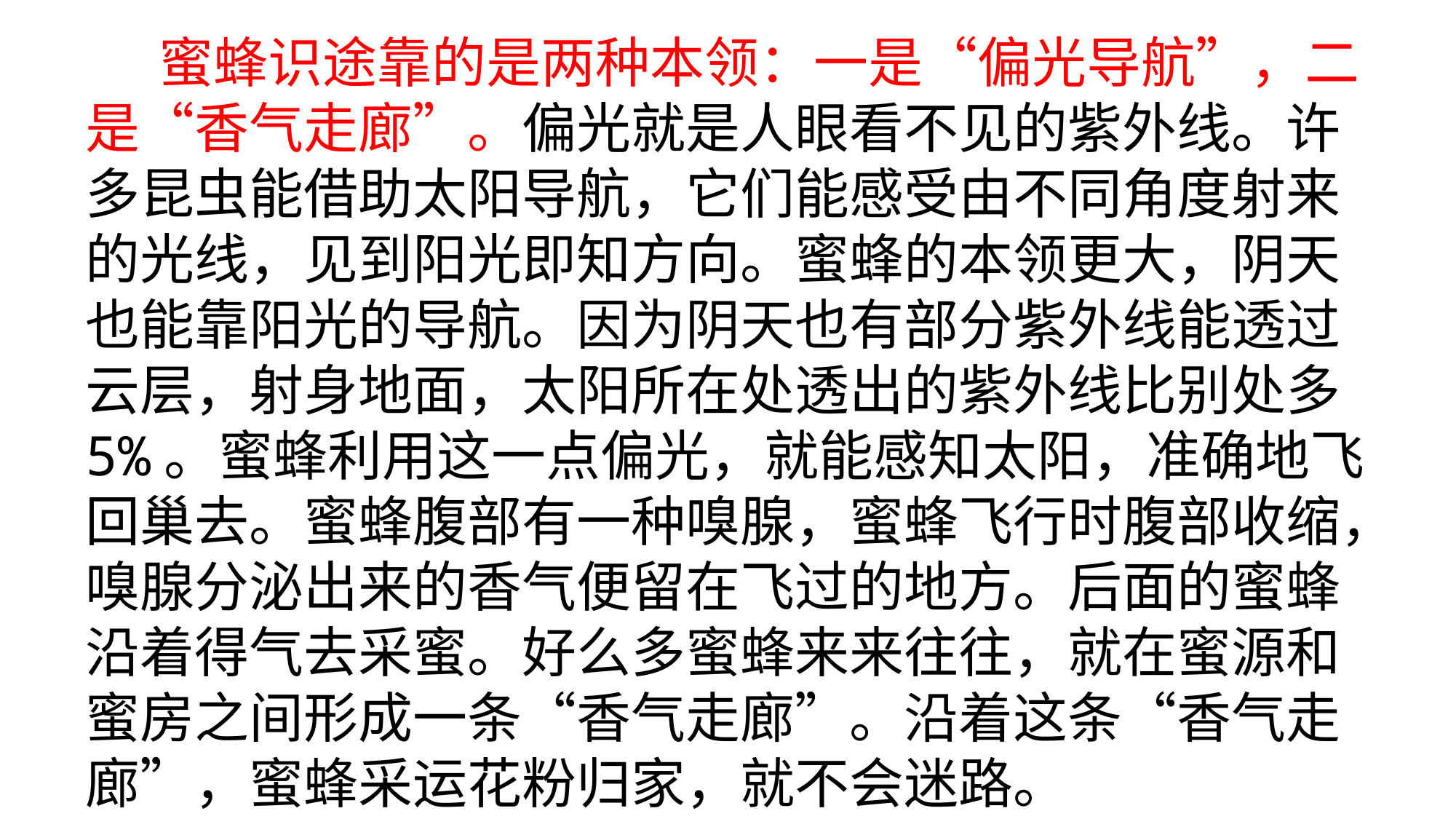

蜜蜂识途靠的是两种本领：一是“偏光导航”，二是“香气走廊”。偏光就是人眼看不见的紫外线。许多昆虫能借助太阳导航，它们能感受由不同角度射来的光线，见到阳光即知方向。蜜蜂的本领更大，阴天也能靠阳光的导航。因为阴天也有部分紫外线能透过云层，射身地面，太阳所在处透出的紫外线比别处多5%。蜜蜂利用这一点偏光，就能感知太阳，准确地飞回巢去。蜜蜂腹部有一种嗅腺，蜜蜂飞行时腹部收缩，嗅腺分泌出来的香气便留在飞过的地方。后面的蜜蜂沿着得气去采蜜。好么多蜜蜂来来往往，就在蜜源和蜜房之间形成一条“香气走廊”。沿着这条“香气走廊”，蜜蜂采运花粉归家，就不会迷路。